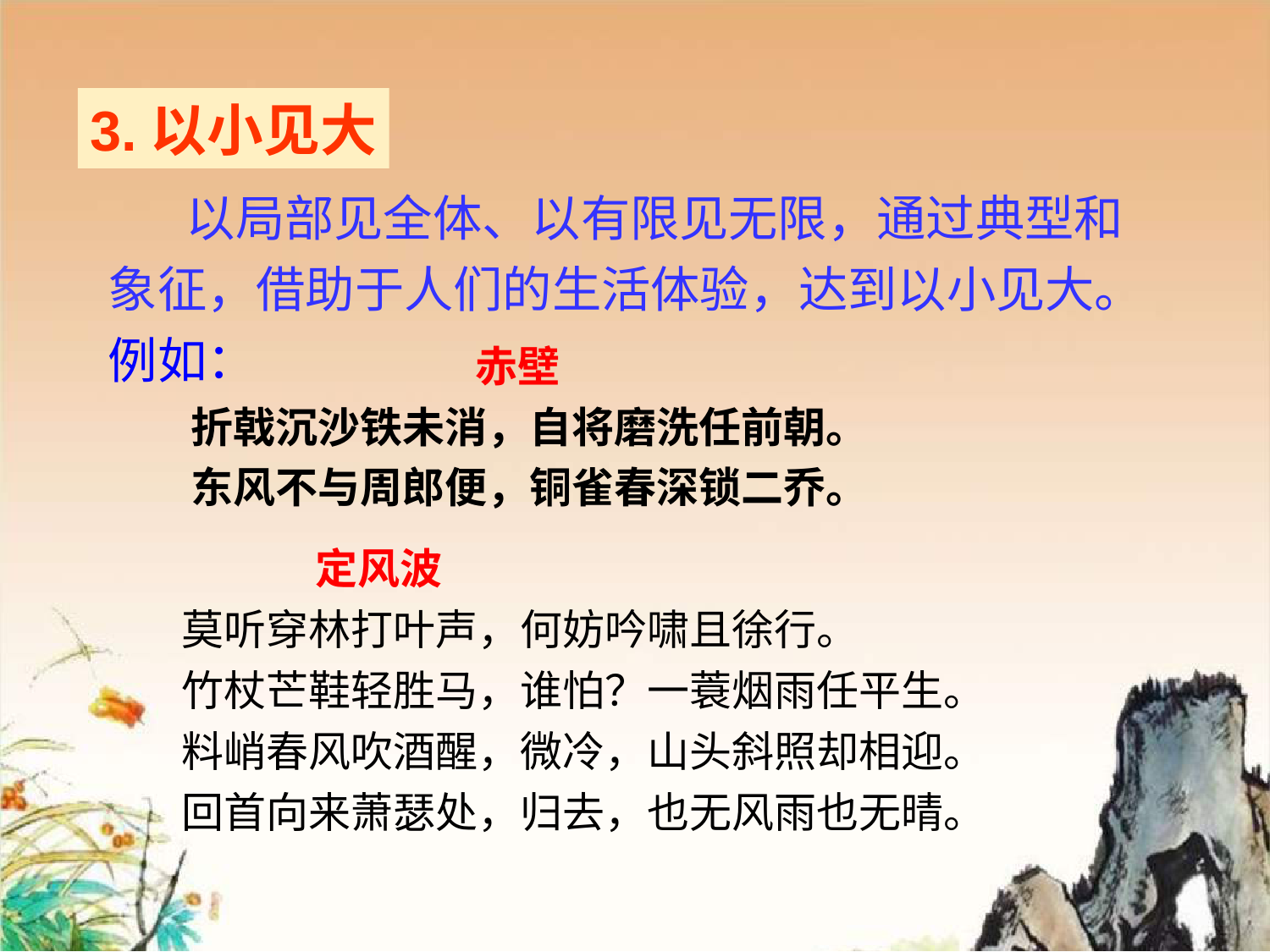

3.以小见大
      以局部见全体、以有限见无限，通过典型和象征，借助于人们的生活体验，达到以小见大。例如：
赤壁
折戟沉沙铁未消，自将磨洗任前朝。
东风不与周郎便，铜雀春深锁二乔。
             定风波
莫听穿林打叶声，何妨吟啸且徐行。
竹杖芒鞋轻胜马，谁怕？一蓑烟雨任平生。
料峭春风吹酒醒，微冷，山头斜照却相迎。
回首向来萧瑟处，归去，也无风雨也无晴。